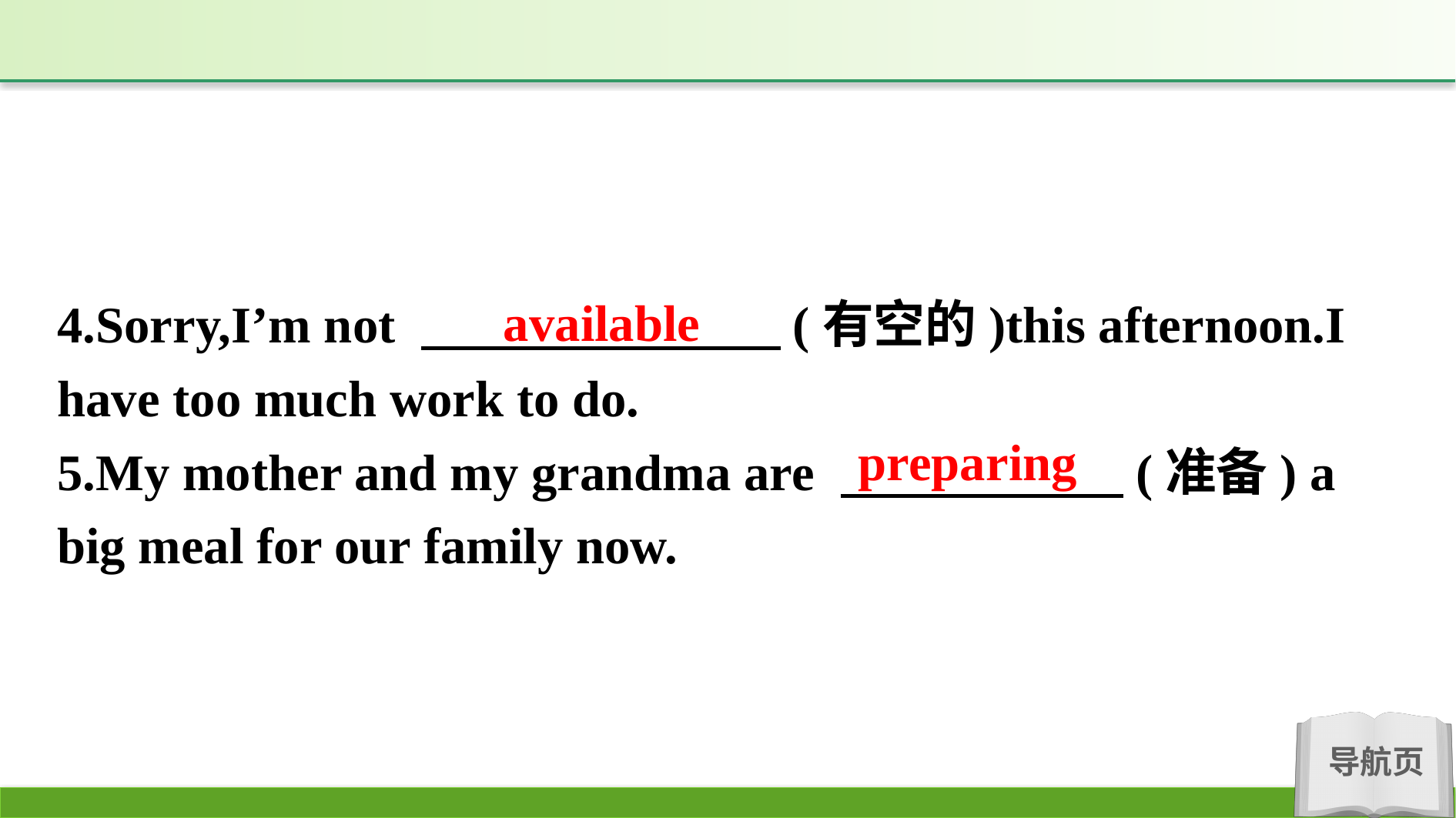

available
4.Sorry,I’m not 　　　　　　　(有空的)this afternoon.I have too much work to do.
5.My mother and my grandma are 　　　　　 (准备) a big meal for our family now.
preparing